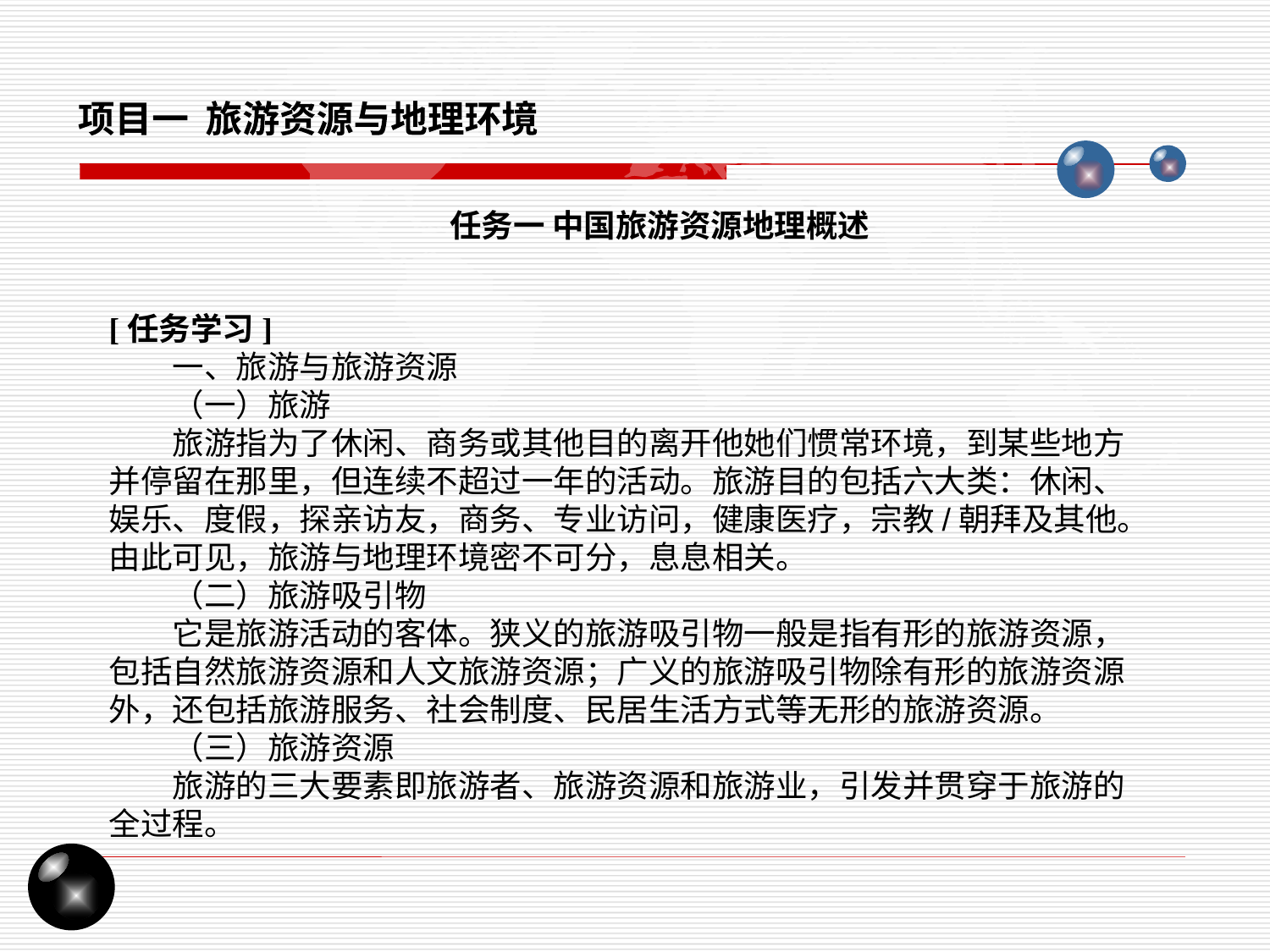

项目一  旅游资源与地理环境
任务一 中国旅游资源地理概述

[任务学习]
一、旅游与旅游资源
（一）旅游
旅游指为了休闲、商务或其他目的离开他她们惯常环境，到某些地方并停留在那里，但连续不超过一年的活动。旅游目的包括六大类：休闲、娱乐、度假，探亲访友，商务、专业访问，健康医疗，宗教/朝拜及其他。由此可见，旅游与地理环境密不可分，息息相关。
（二）旅游吸引物
它是旅游活动的客体。狭义的旅游吸引物一般是指有形的旅游资源，包括自然旅游资源和人文旅游资源；广义的旅游吸引物除有形的旅游资源外，还包括旅游服务、社会制度、民居生活方式等无形的旅游资源。
（三）旅游资源
旅游的三大要素即旅游者、旅游资源和旅游业，引发并贯穿于旅游的全过程。